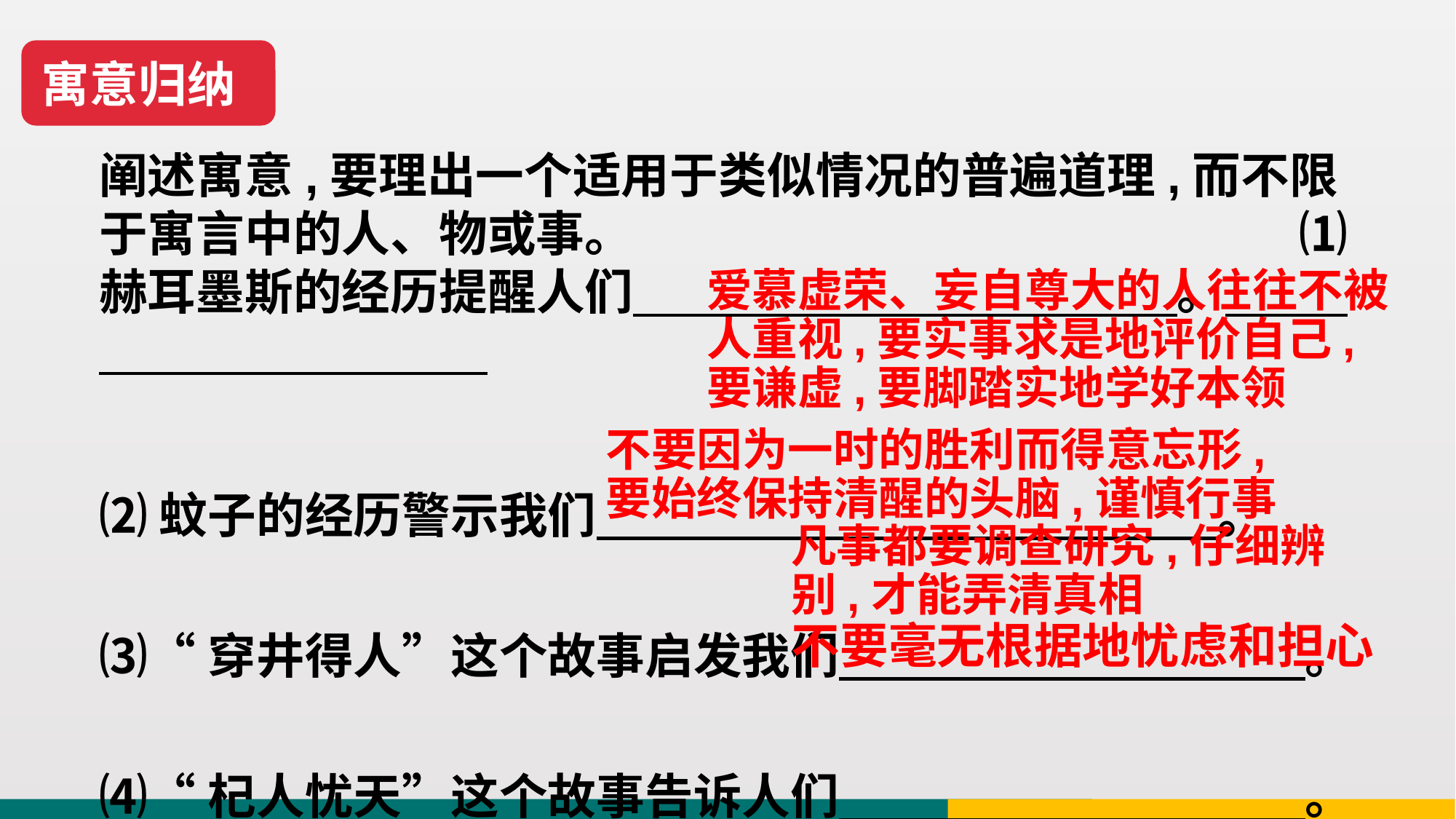

寓意归纳
阐述寓意,要理出一个适用于类似情况的普遍道理,而不限于寓言中的人、物或事。                                                            ⑴赫耳墨斯的经历提醒人们                                                 。

⑵蚊子的经历警示我们                                                        。
⑶“穿井得人”这个故事启发我们                                          。
⑷“杞人忧天”这个故事告诉人们                                          。
爱慕虚荣、妄自尊大的人往往不被人重视,要实事求是地评价自己,要谦虚,要脚踏实地学好本领
不要因为一时的胜利而得意忘形,要始终保持清醒的头脑,谨慎行事
凡事都要调查研究,仔细辨别,才能弄清真相
不要毫无根据地忧虑和担心